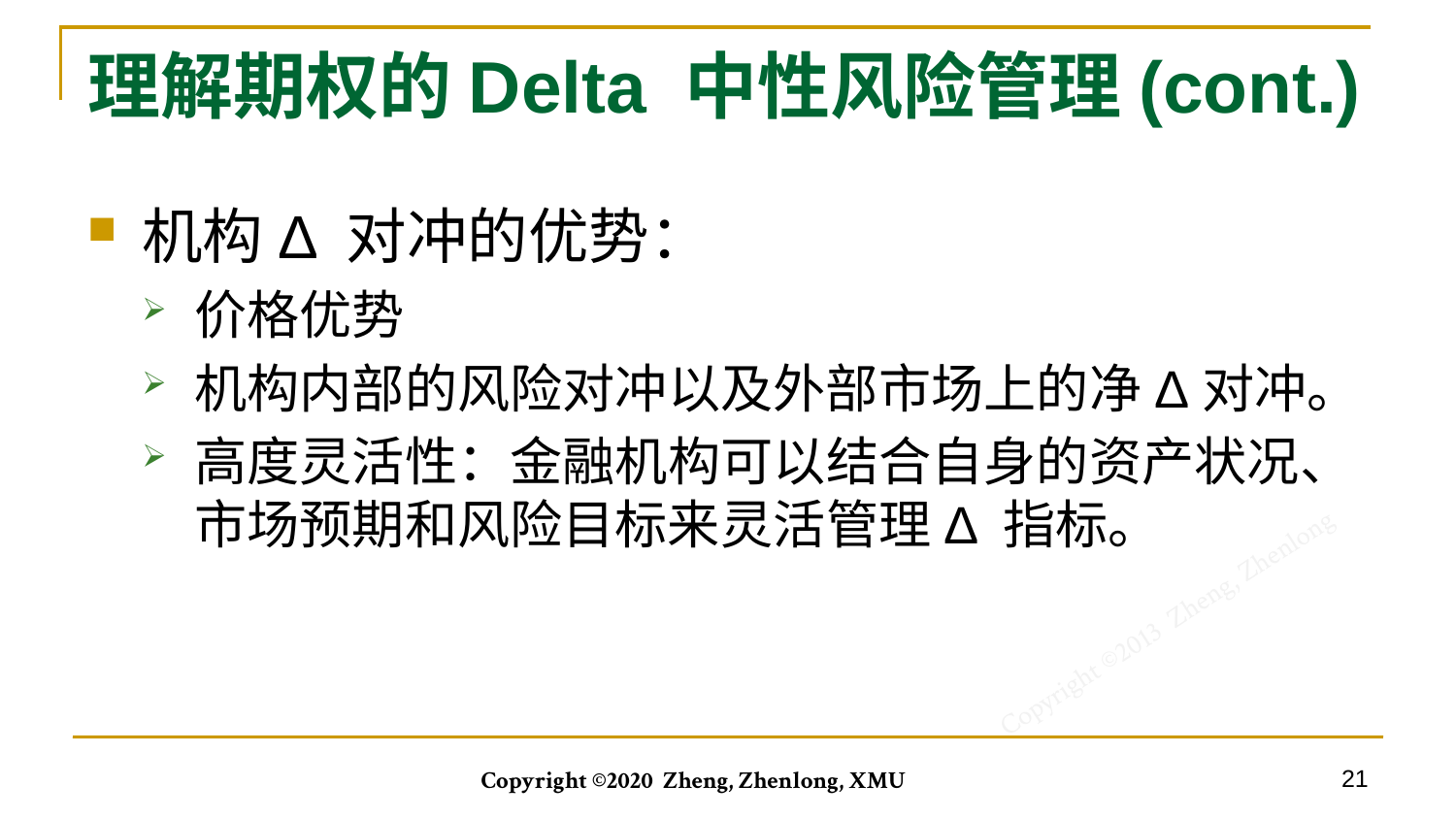

# 理解期权的Delta 中性风险管理(cont.)
机构Δ 对冲的优势：
价格优势
机构内部的风险对冲以及外部市场上的净Δ对冲。
高度灵活性：金融机构可以结合自身的资产状况、市场预期和风险目标来灵活管理Δ 指标。
21
Copyright ©2020  Zheng, Zhenlong, XMU